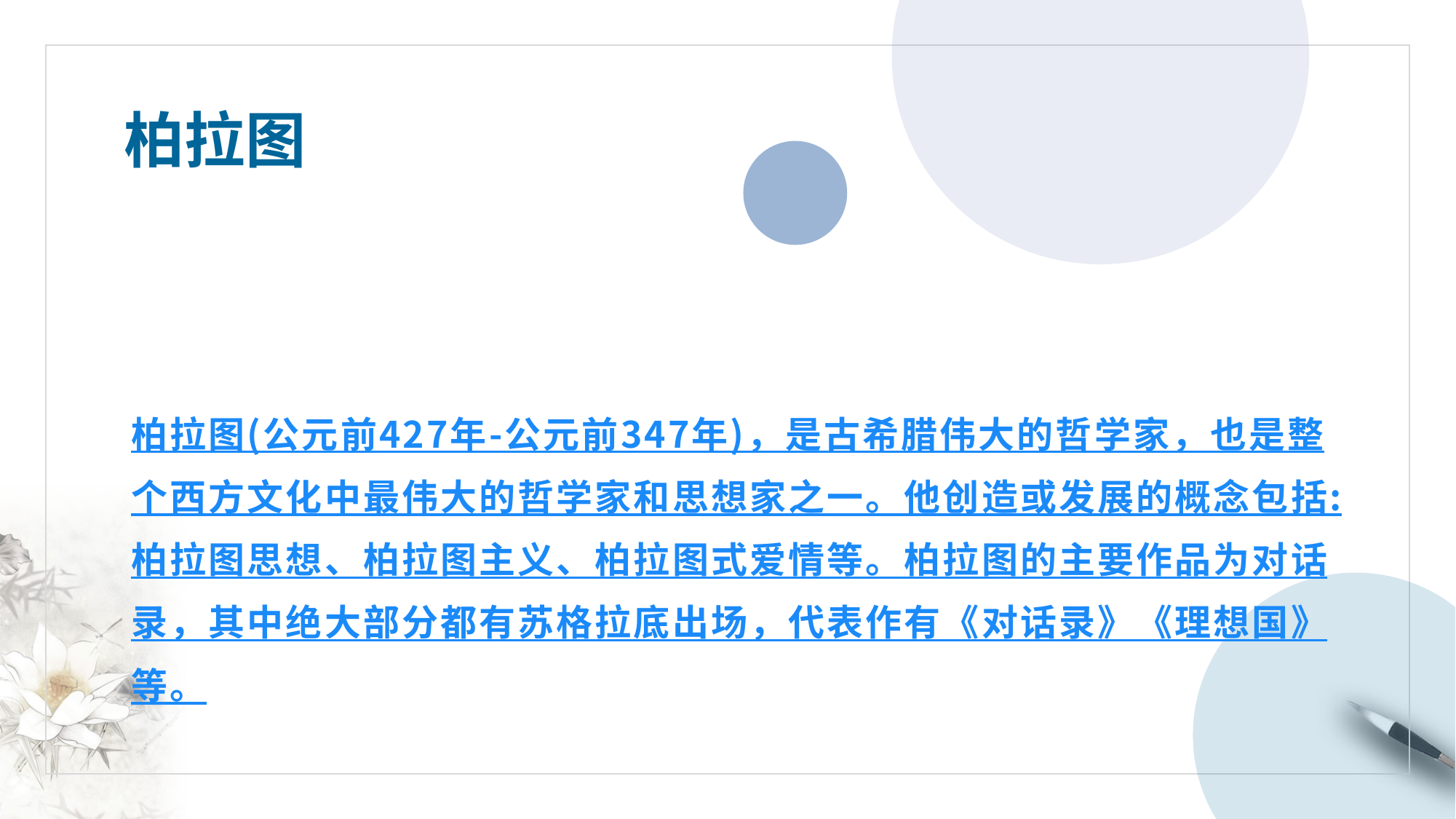

柏拉图

柏拉图(公元前427年-公元前347年)，是古希腊伟大的哲学家，也是整个西方文化中最伟大的哲学家和思想家之一。他创造或发展的概念包括:柏拉图思想、柏拉图主义、柏拉图式爱情等。柏拉图的主要作品为对话录，其中绝大部分都有苏格拉底出场，代表作有《对话录》《理想国》等。